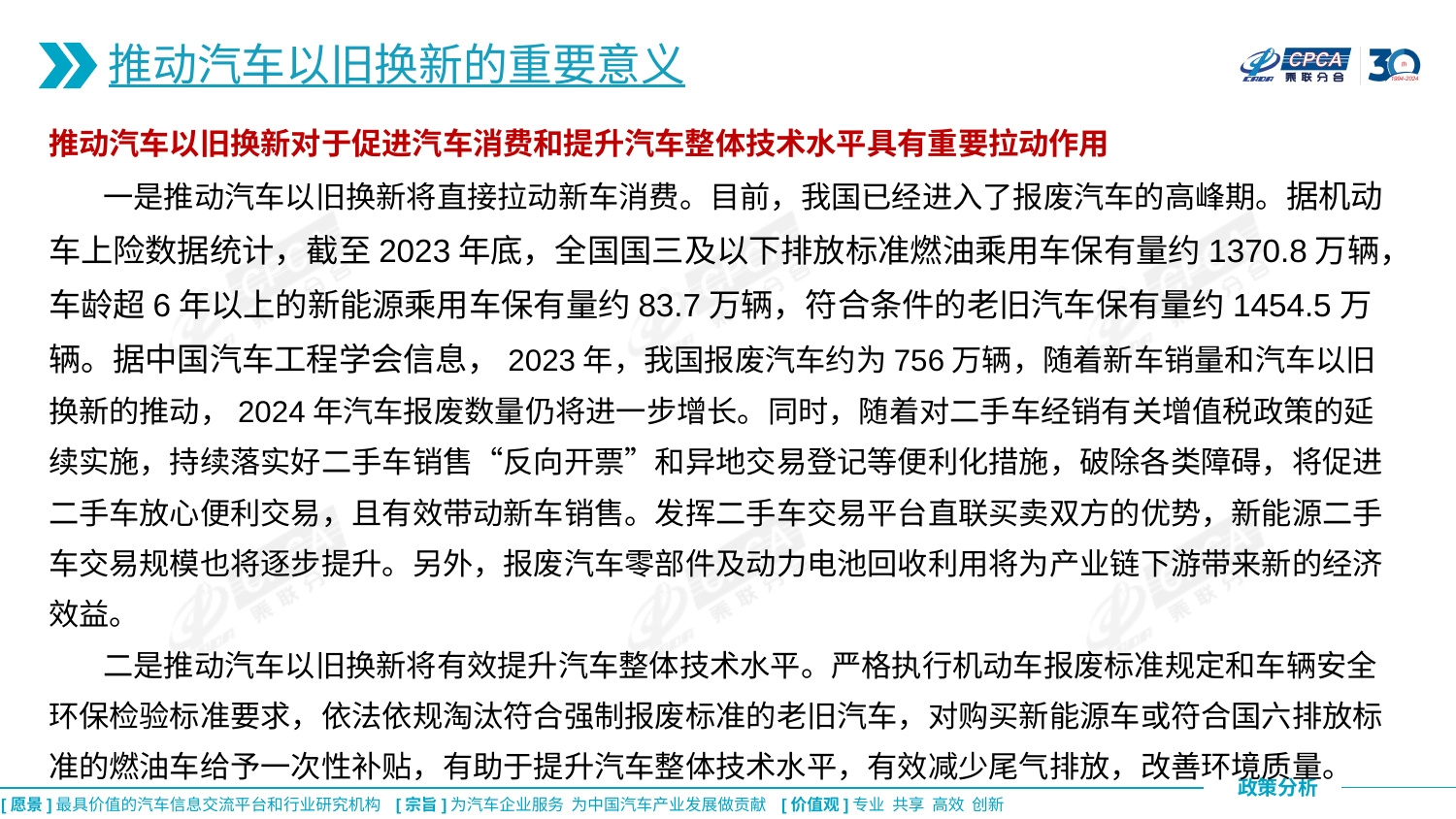

推动汽车以旧换新的重要意义
推动汽车以旧换新对于促进汽车消费和提升汽车整体技术水平具有重要拉动作用
       一是推动汽车以旧换新将直接拉动新车消费。目前，我国已经进入了报废汽车的高峰期。据机动车上险数据统计，截至2023年底，全国国三及以下排放标准燃油乘用车保有量约1370.8万辆，车龄超6年以上的新能源乘用车保有量约83.7万辆，符合条件的老旧汽车保有量约1454.5万辆。据中国汽车工程学会信息，2023年，我国报废汽车约为756万辆，随着新车销量和汽车以旧换新的推动，2024年汽车报废数量仍将进一步增长。同时，随着对二手车经销有关增值税政策的延续实施，持续落实好二手车销售“反向开票”和异地交易登记等便利化措施，破除各类障碍，将促进二手车放心便利交易，且有效带动新车销售。发挥二手车交易平台直联买卖双方的优势，新能源二手车交易规模也将逐步提升。另外，报废汽车零部件及动力电池回收利用将为产业链下游带来新的经济效益。
       二是推动汽车以旧换新将有效提升汽车整体技术水平。严格执行机动车报废标准规定和车辆安全环保检验标准要求，依法依规淘汰符合强制报废标准的老旧汽车，对购买新能源车或符合国六排放标准的燃油车给予一次性补贴，有助于提升汽车整体技术水平，有效减少尾气排放，改善环境质量。